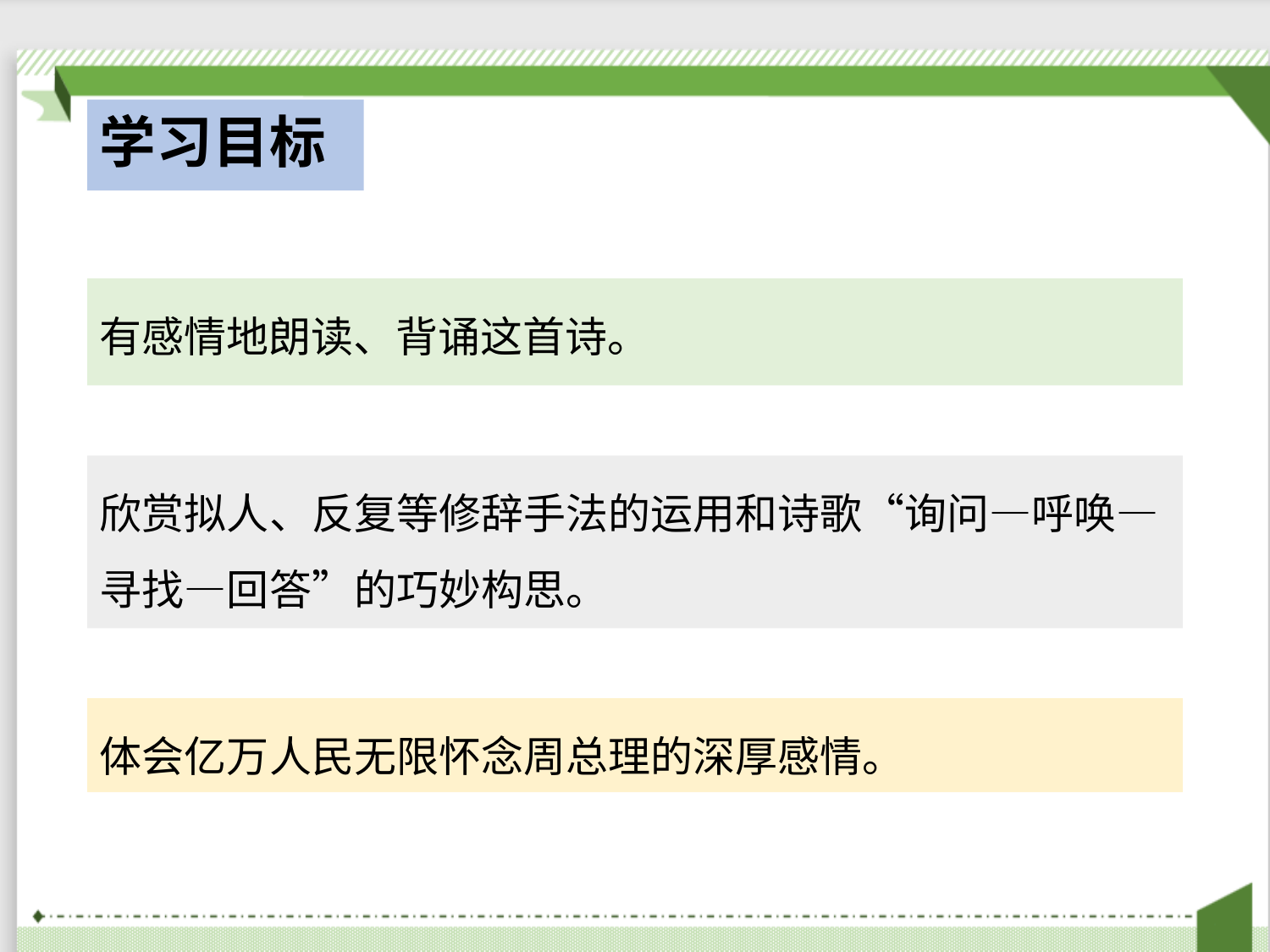

# 学习目标
有感情地朗读、背诵这首诗。
欣赏拟人、反复等修辞手法的运用和诗歌“询问—呼唤—寻找—回答”的巧妙构思。
体会亿万人民无限怀念周总理的深厚感情。